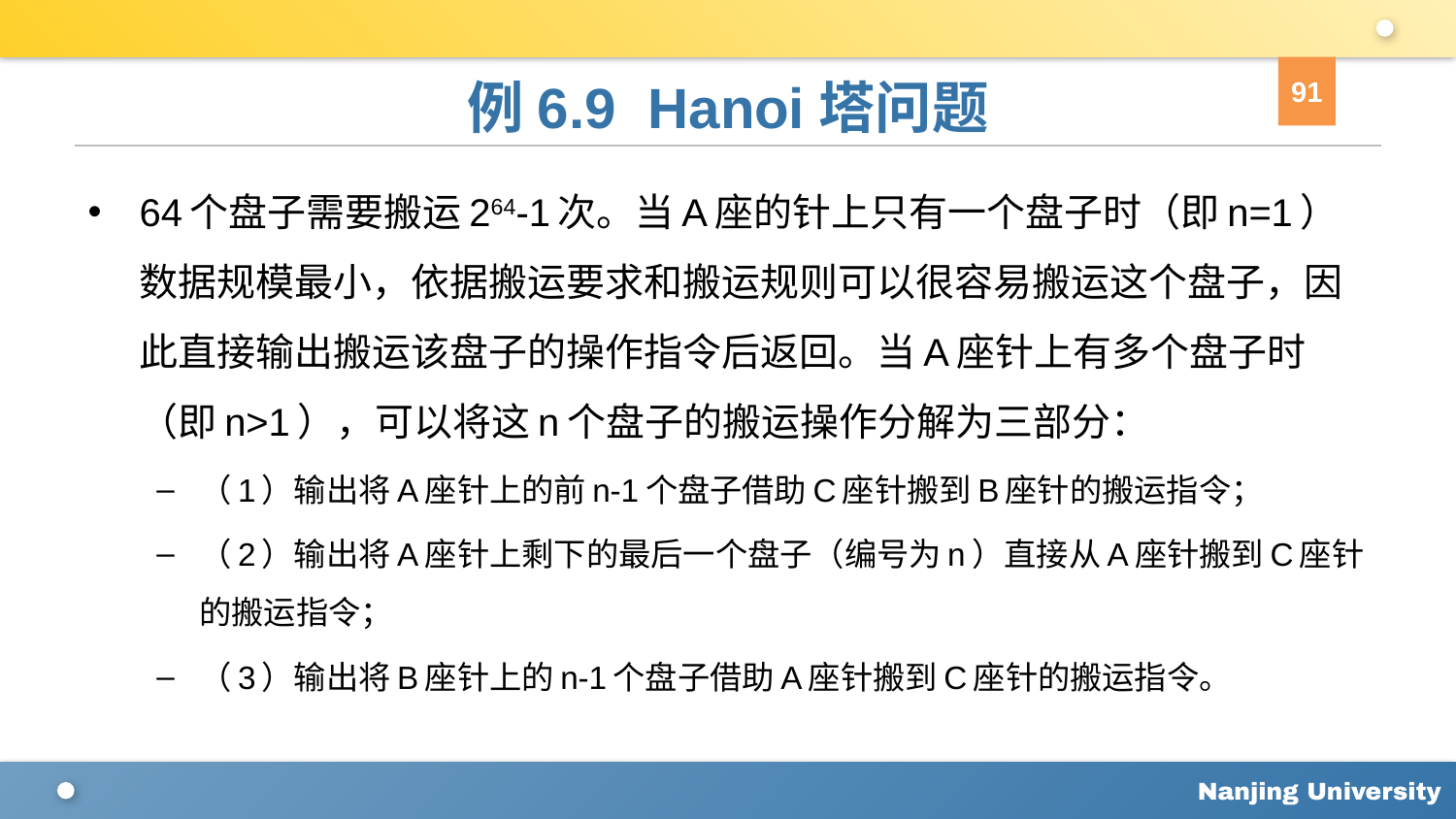

91
# 例6.9  Hanoi塔问题
64个盘子需要搬运264-1次。当A座的针上只有一个盘子时（即n=1）数据规模最小，依据搬运要求和搬运规则可以很容易搬运这个盘子，因此直接输出搬运该盘子的操作指令后返回。当A座针上有多个盘子时（即n>1），可以将这n个盘子的搬运操作分解为三部分：
（1）输出将A座针上的前n-1个盘子借助C座针搬到B座针的搬运指令；
（2）输出将A座针上剩下的最后一个盘子（编号为n）直接从A座针搬到C座针的搬运指令；
（3）输出将B座针上的n-1个盘子借助A座针搬到C座针的搬运指令。